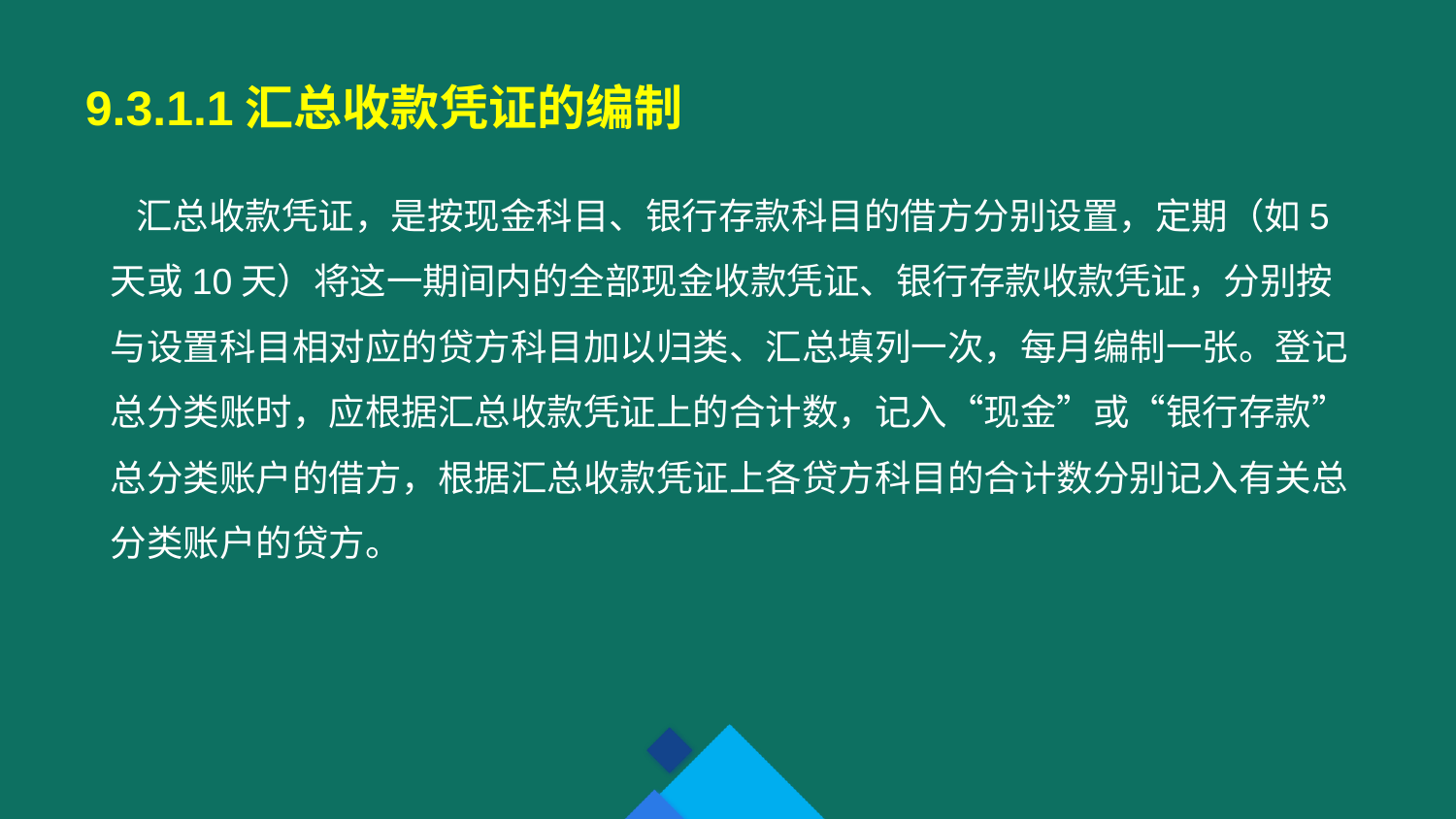

9.3.1.1汇总收款凭证的编制
  汇总收款凭证，是按现金科目、银行存款科目的借方分别设置，定期（如5天或10天）将这一期间内的全部现金收款凭证、银行存款收款凭证，分别按与设置科目相对应的贷方科目加以归类、汇总填列一次，每月编制一张。登记总分类账时，应根据汇总收款凭证上的合计数，记入“现金”或“银行存款”总分类账户的借方，根据汇总收款凭证上各贷方科目的合计数分别记入有关总分类账户的贷方。